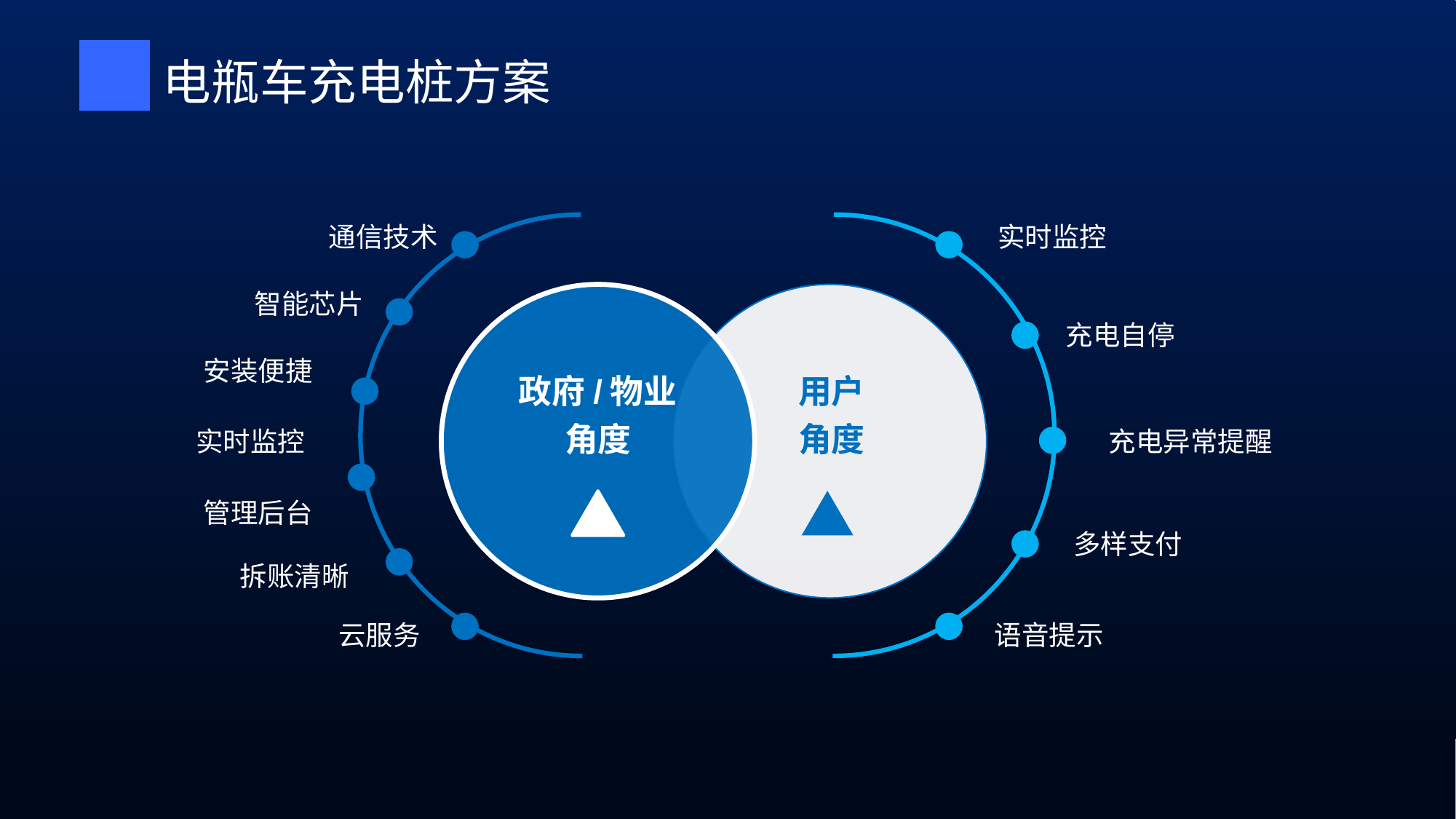

电瓶车充电桩方案
实时监控
通信技术

智能芯片

充电自停
安装便捷
政府/物业
角度
用户
角度

实时监控
充电异常提醒

管理后台
多样支付

拆账清晰
语音提示
云服务